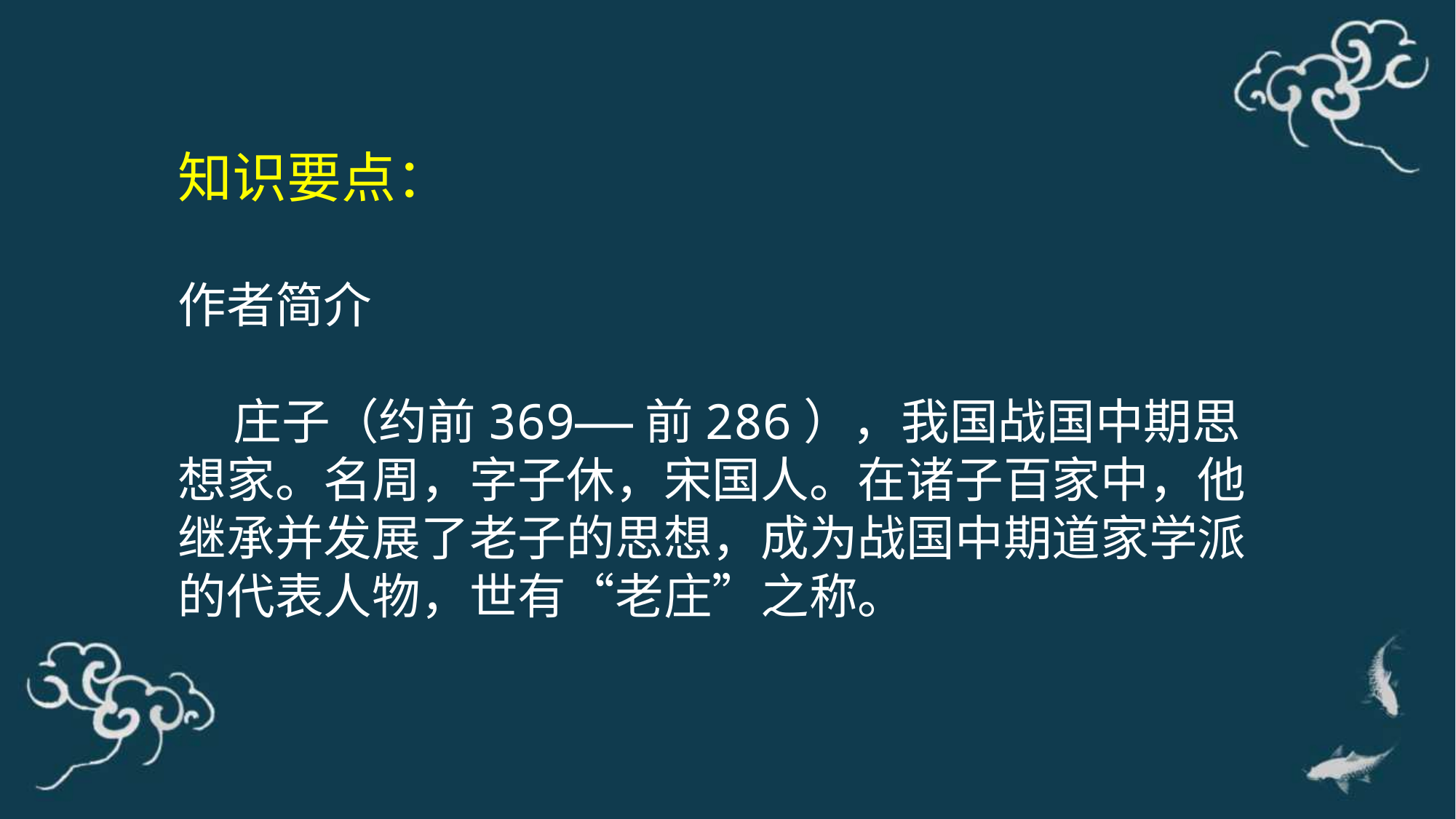

知识要点：

作者简介

    庄子（约前369——前286），我国战国中期思想家。名周，字子休，宋国人。在诸子百家中，他继承并发展了老子的思想，成为战国中期道家学派的代表人物，世有“老庄”之称。